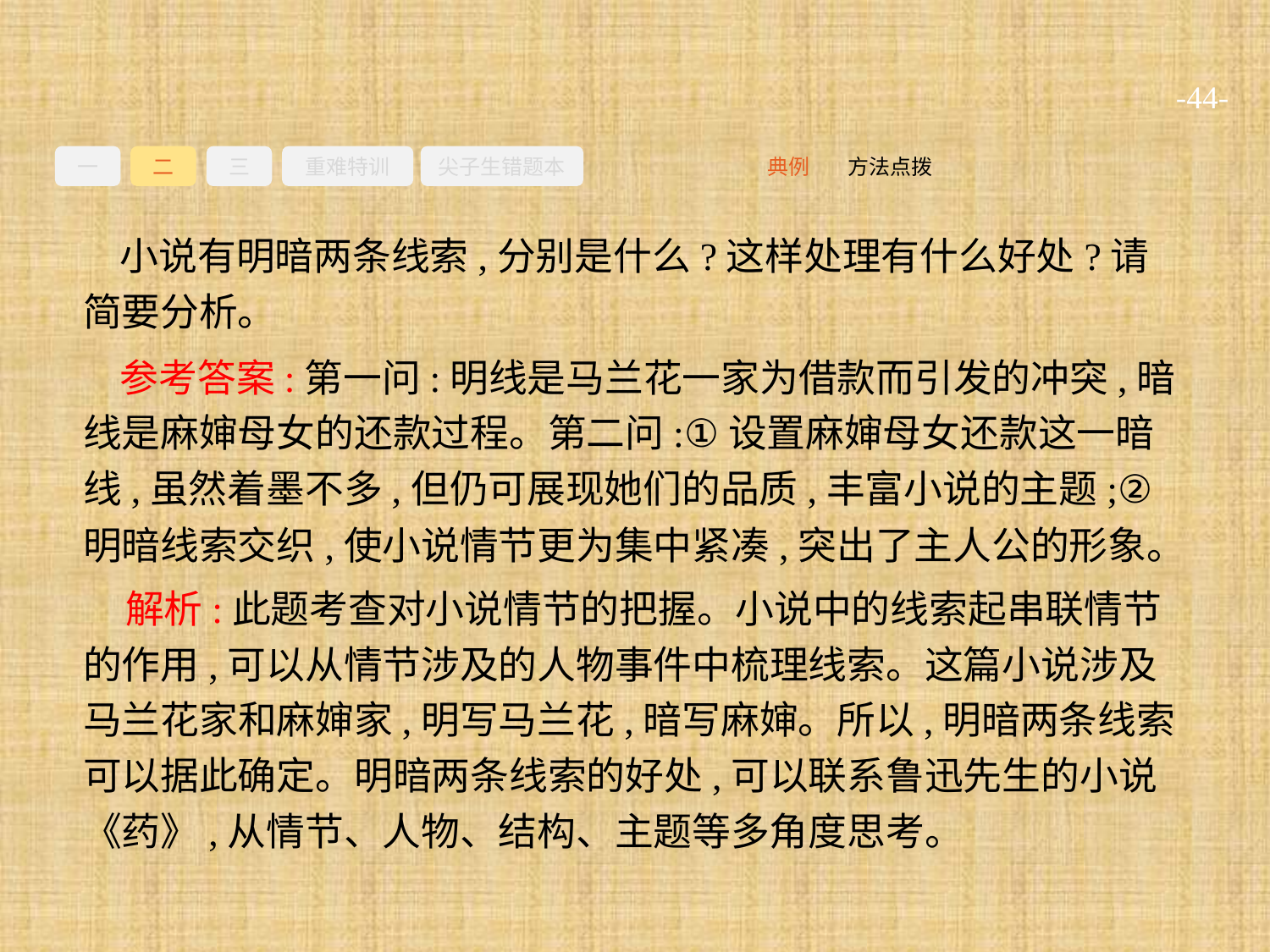

-44-
一
二
三
重难特训
尖子生错题本
方法点拨
典例
小说有明暗两条线索,分别是什么?这样处理有什么好处?请简要分析。
参考答案:第一问:明线是马兰花一家为借款而引发的冲突,暗线是麻婶母女的还款过程。第二问:①设置麻婶母女还款这一暗线,虽然着墨不多,但仍可展现她们的品质,丰富小说的主题;②明暗线索交织,使小说情节更为集中紧凑,突出了主人公的形象。
解析:此题考查对小说情节的把握。小说中的线索起串联情节的作用,可以从情节涉及的人物事件中梳理线索。这篇小说涉及马兰花家和麻婶家,明写马兰花,暗写麻婶。所以,明暗两条线索可以据此确定。明暗两条线索的好处,可以联系鲁迅先生的小说《药》,从情节、人物、结构、主题等多角度思考。